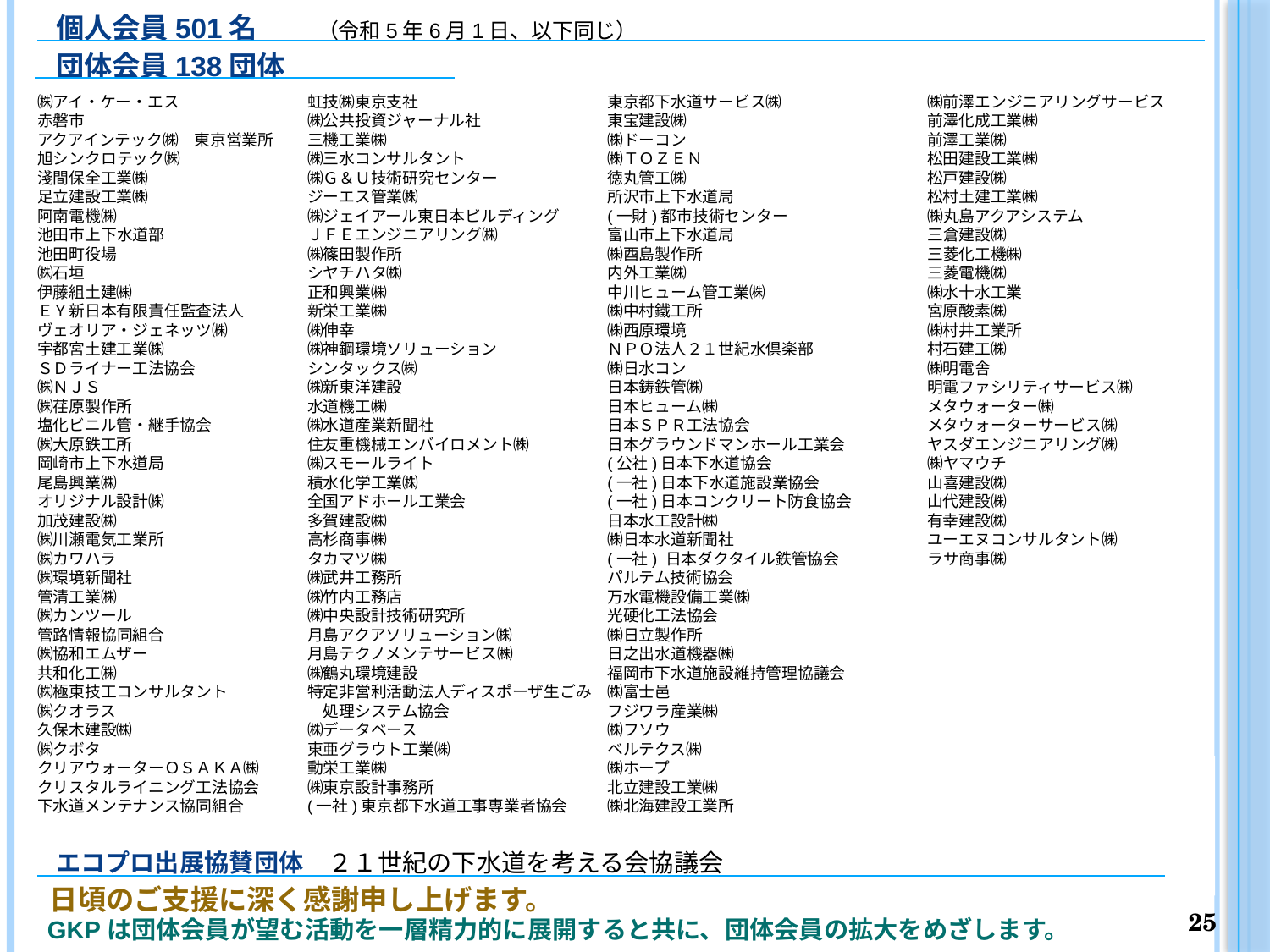

個人会員501名
（令和5年6月1日、以下同じ）
# 団体会員138団体
㈱アイ・ケー・エス
赤磐市
アクアインテック㈱　東京営業所
旭シンクロテック㈱
淺間保全工業㈱
足立建設工業㈱
阿南電機㈱
池田市上下水道部
池田町役場
㈱石垣
伊藤組土建㈱
ＥＹ新日本有限責任監査法人
ヴェオリア・ジェネッツ㈱
宇都宮土建工業㈱
ＳＤライナー工法協会
㈱ＮＪＳ
㈱荏原製作所
塩化ビニル管・継手協会
㈱大原鉄工所
岡崎市上下水道局
尾島興業㈱
オリジナル設計㈱
加茂建設㈱
㈱川瀬電気工業所
㈱カワハラ
㈱環境新聞社
管清工業㈱
㈱カンツール
管路情報協同組合
㈱協和エムザー
共和化工㈱
㈱極東技工コンサルタント
㈱クオラス
久保木建設㈱
㈱クボタ
クリアウォーターＯＳＡＫＡ㈱
クリスタルライニング工法協会
下水道メンテナンス協同組合

虹技㈱東京支社
㈱公共投資ジャーナル社
三機工業㈱
㈱三水コンサルタント
㈱Ｇ＆Ｕ技術研究センター
ジーエス管業㈱
㈱ジェイアール東日本ビルディング
ＪＦＥエンジニアリング㈱
㈱篠田製作所
シヤチハタ㈱
正和興業㈱
新栄工業㈱
㈱伸幸
㈱神鋼環境ソリューション
シンタックス㈱
㈱新東洋建設
水道機工㈱
㈱水道産業新聞社
住友重機械エンバイロメント㈱
㈱スモールライト
積水化学工業㈱
全国アドホール工業会
多賀建設㈱
高杉商事㈱
タカマツ㈱
㈱武井工務所
㈱竹内工務店
㈱中央設計技術研究所
月島アクアソリューション㈱
月島テクノメンテサービス㈱
㈱鶴丸環境建設
特定非営利活動法人ディスポーザ生ごみ
　処理システム協会
㈱データベース
東亜グラウト工業㈱
動栄工業㈱
㈱東京設計事務所
(一社)東京都下水道工事専業者協会
東京都下水道サービス㈱
東宝建設㈱
㈱ドーコン
㈱ＴＯＺＥＮ
徳丸管工㈱
所沢市上下水道局
(一財)都市技術センター
富山市上下水道局
㈱酉島製作所
内外工業㈱
中川ヒューム管工業㈱
㈱中村鐵工所
㈱西原環境
ＮＰＯ法人２１世紀水倶楽部
㈱日水コン
日本鋳鉄管㈱
日本ヒューム㈱
日本ＳＰＲ工法協会
日本グラウンドマンホール工業会
(公社)日本下水道協会
(一社)日本下水道施設業協会
(一社)日本コンクリート防食協会
日本水工設計㈱
㈱日本水道新聞社
(一社) 日本ダクタイル鉄管協会
パルテム技術協会
万水電機設備工業㈱
光硬化工法協会
㈱日立製作所
日之出水道機器㈱
福岡市下水道施設維持管理協議会
㈱富士邑
フジワラ産業㈱
㈱フソウ
ベルテクス㈱
㈱ホープ
北立建設工業㈱
㈱北海建設工業所
㈱前澤エンジニアリングサービス
前澤化成工業㈱
前澤工業㈱
松田建設工業㈱
松戸建設㈱
松村土建工業㈱
㈱丸島アクアシステム
三倉建設㈱
三菱化工機㈱
三菱電機㈱
㈱水十水工業
宮原酸素㈱
㈱村井工業所
村石建工㈱
㈱明電舎
明電ファシリティサービス㈱
メタウォーター㈱
メタウォーターサービス㈱
ヤスダエンジニアリング㈱
㈱ヤマウチ
山喜建設㈱
山代建設㈱
有幸建設㈱
ユーエヌコンサルタント㈱
ラサ商事㈱
0
エコプロ出展協賛団体　２１世紀の下水道を考える会協議会

日頃のご支援に深く感謝申し上げます。
25
GKPは団体会員が望む活動を一層精力的に展開すると共に、団体会員の拡大をめざします。